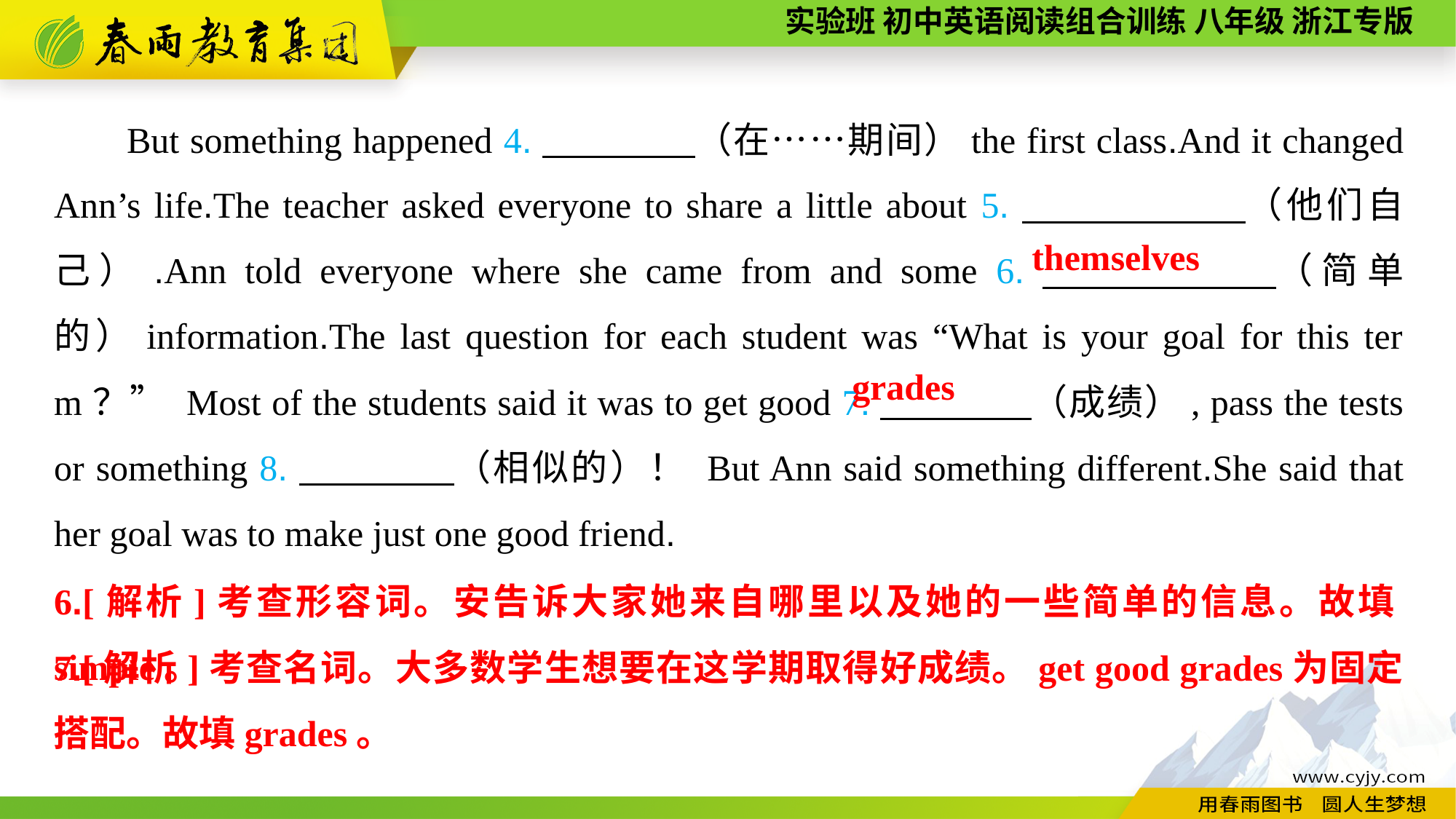

But something happened 4.　　　　（在……期间）the first class.And it changed Ann’s life.The teacher asked everyone to share a little about 5.　　     　　（他们自己）.Ann told everyone where she came from and some 6.　　　   　（简单的）information.The last question for each student was “What is your goal for this term？” Most of the students said it was to get good 7.　　　　（成绩）, pass the tests or something 8.　　　　（相似的）！ But Ann said something different.She said that her goal was to make just one good friend.
themselves
grades
6.[解析]考查形容词。安告诉大家她来自哪里以及她的一些简单的信息。故填simple。
7.[解析]考查名词。大多数学生想要在这学期取得好成绩。get good grades为固定搭配。故填grades。